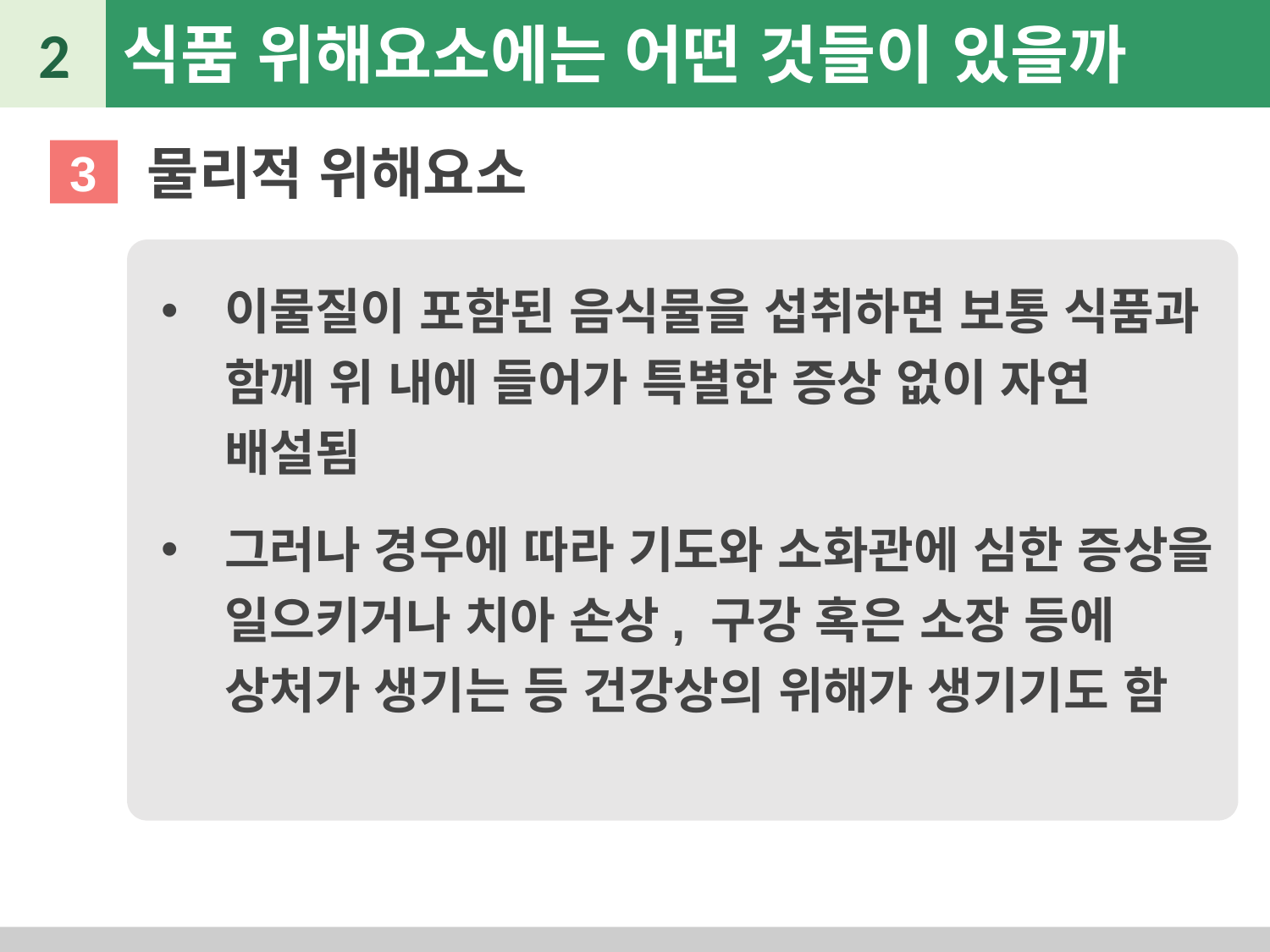

2
식품 위해요소에는 어떤 것들이 있을까
물리적 위해요소
3

이물질이 포함된 음식물을 섭취하면 보통 식품과 함께 위 내에 들어가 특별한 증상 없이 자연 배설됨
그러나 경우에 따라 기도와 소화관에 심한 증상을 일으키거나 치아 손상, 구강 혹은 소장 등에 상처가 생기는 등 건강상의 위해가 생기기도 함